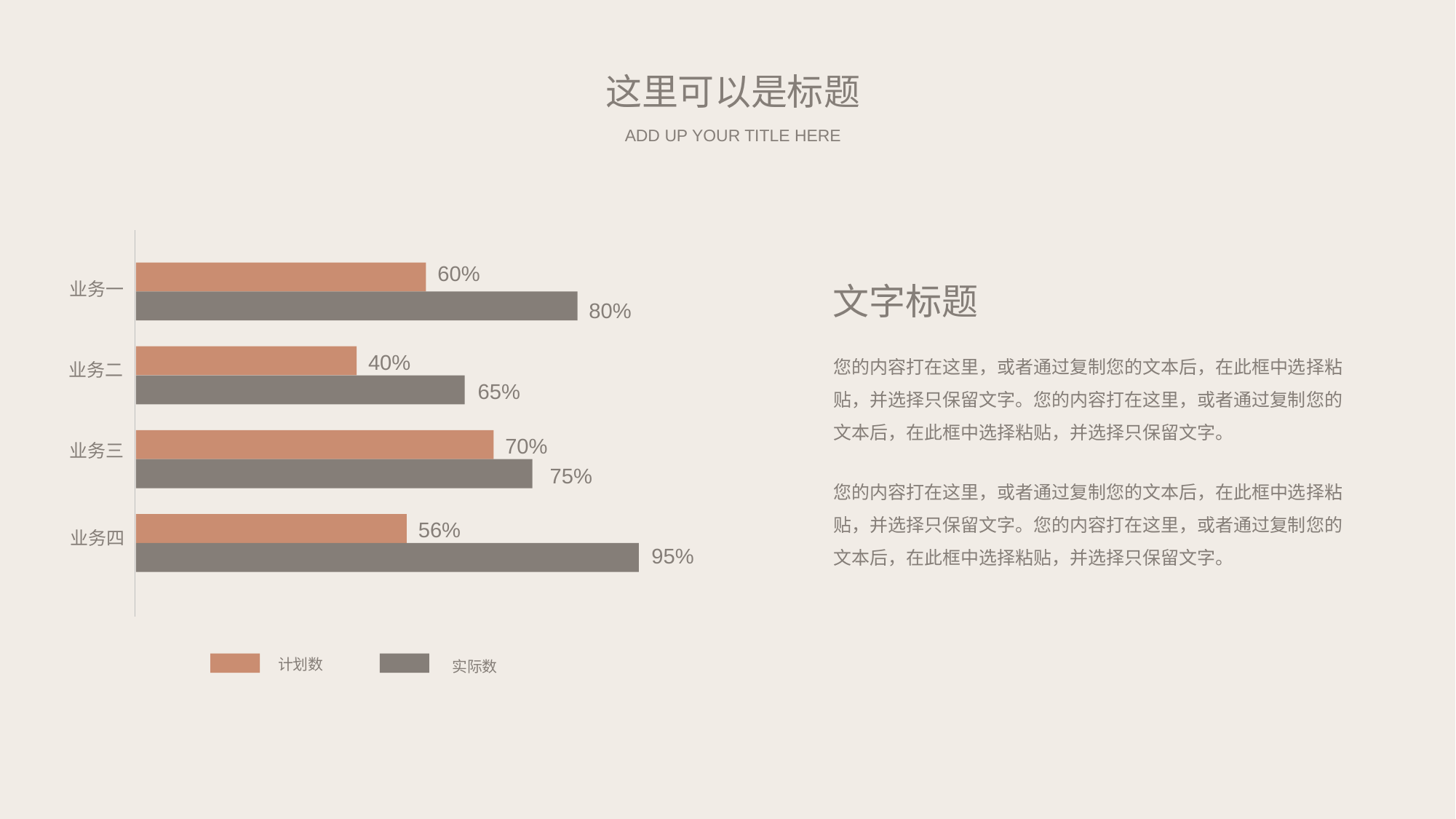

这里可以是标题
ADD UP YOUR TITLE HERE
60%

业务一
文字标题

80%
40%
您的内容打在这里，或者通过复制您的文本后，在此框中选择粘贴，并选择只保留文字。您的内容打在这里，或者通过复制您的文本后，在此框中选择粘贴，并选择只保留文字。

业务二
65%

70%

业务三
75%

您的内容打在这里，或者通过复制您的文本后，在此框中选择粘贴，并选择只保留文字。您的内容打在这里，或者通过复制您的文本后，在此框中选择粘贴，并选择只保留文字。
56%

业务四
95%

计划数
实际数